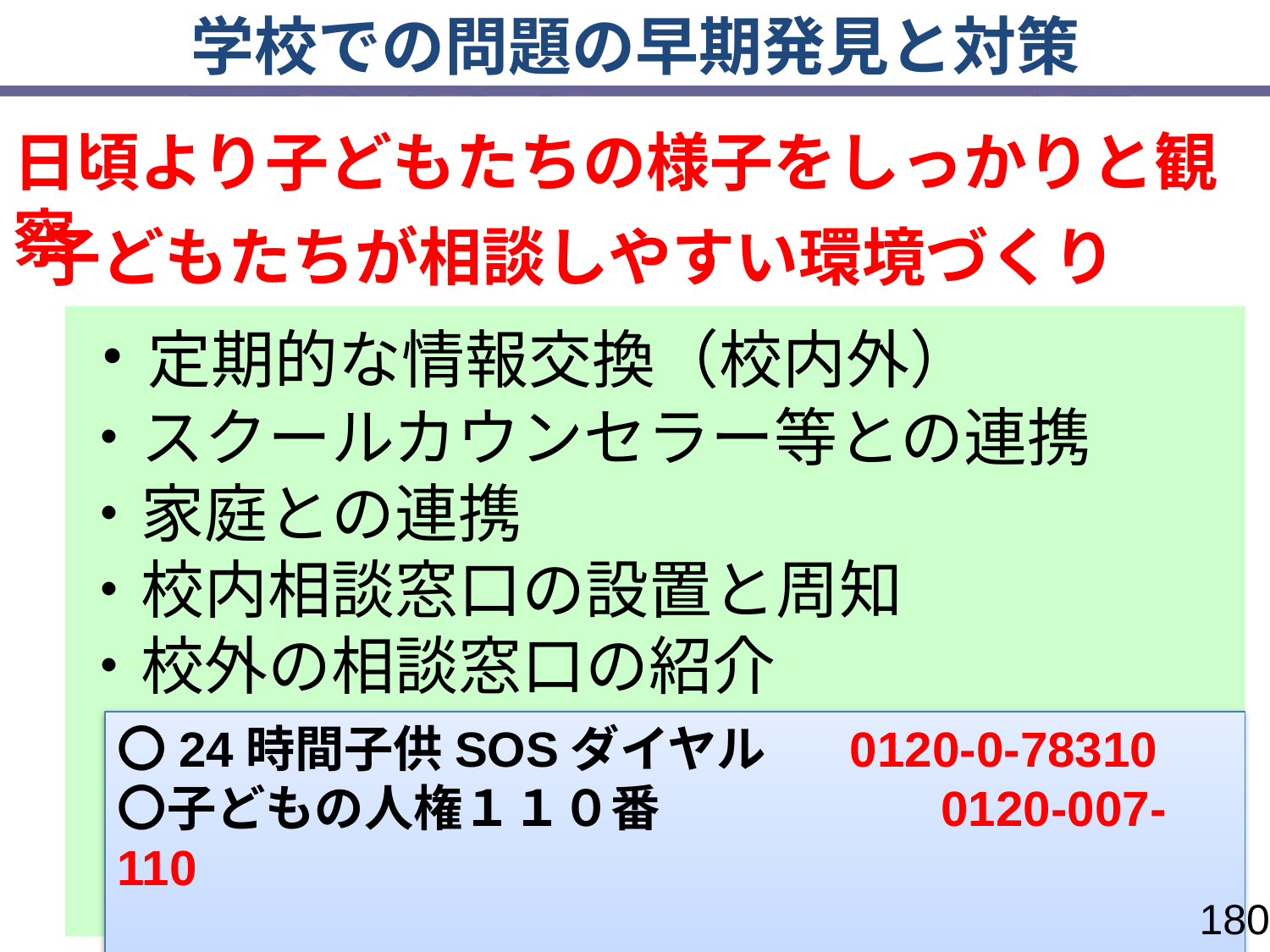

学校での問題の早期発見と対策
日頃より子どもたちの様子をしっかりと観察
子どもたちが相談しやすい環境づくり
・定期的な情報交換（校内外）
・スクールカウンセラー等との連携
・家庭との連携
・校内相談窓口の設置と周知
・校外の相談窓口の紹介

〇24時間子供SOSダイヤル　  0120-0-78310
〇子どもの人権１１０番　　　　  　0120-007-110
　　　　　　　　　　　　　　　　　　　　　　　　　　　　　　など
180